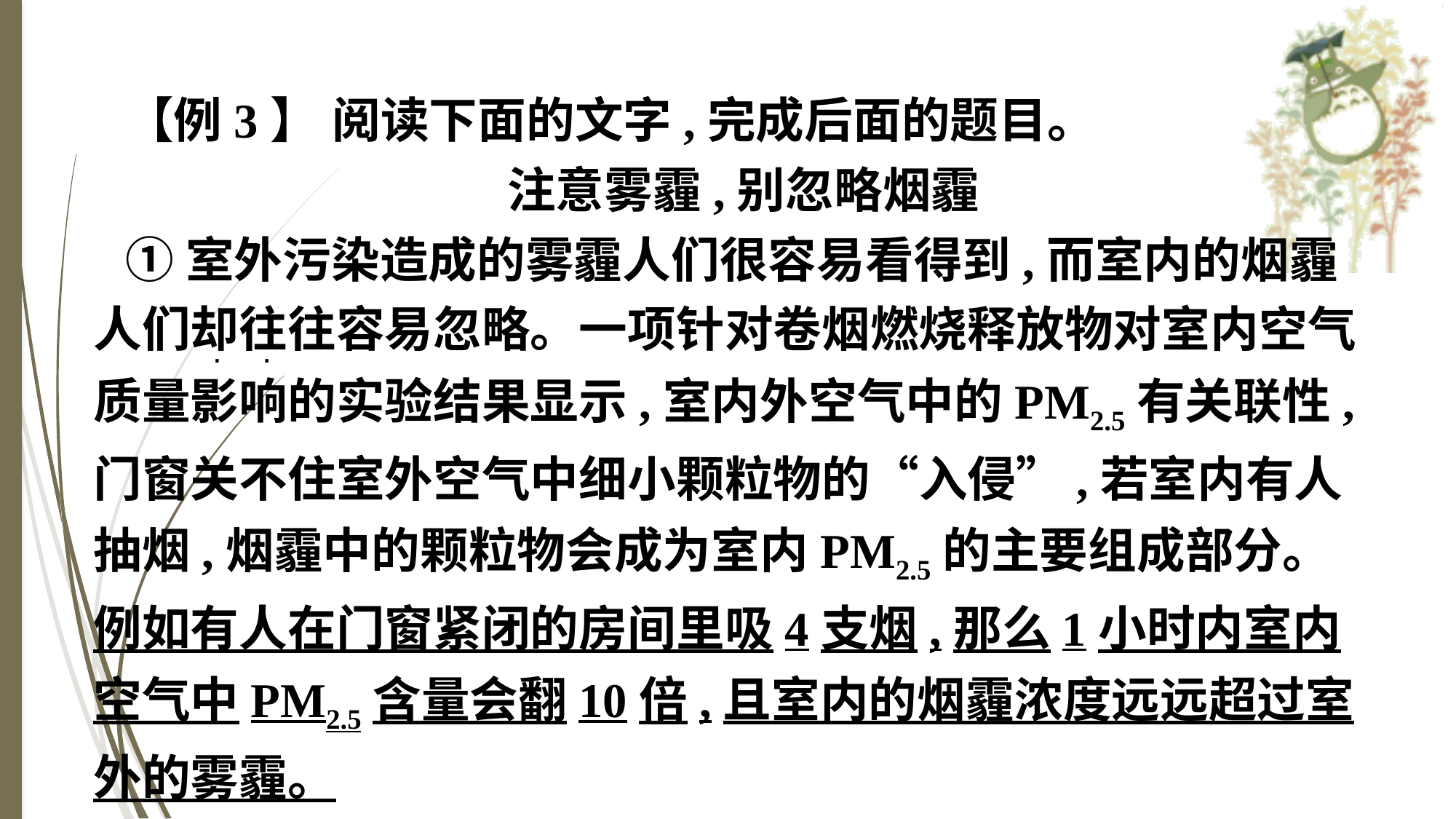

【例3】 阅读下面的文字,完成后面的题目。
注意雾霾,别忽略烟霾
①室外污染造成的雾霾人们很容易看得到,而室内的烟霾人们却往往容易忽略。一项针对卷烟燃烧释放物对室内空气质量影响的实验结果显示,室内外空气中的PM2.5有关联性,门窗关不住室外空气中细小颗粒物的“入侵”,若室内有人抽烟,烟霾中的颗粒物会成为室内PM2.5的主要组成部分。例如有人在门窗紧闭的房间里吸4支烟,那么1小时内室内空气中PM2.5含量会翻10倍,且室内的烟霾浓度远远超过室外的雾霾。
·
·